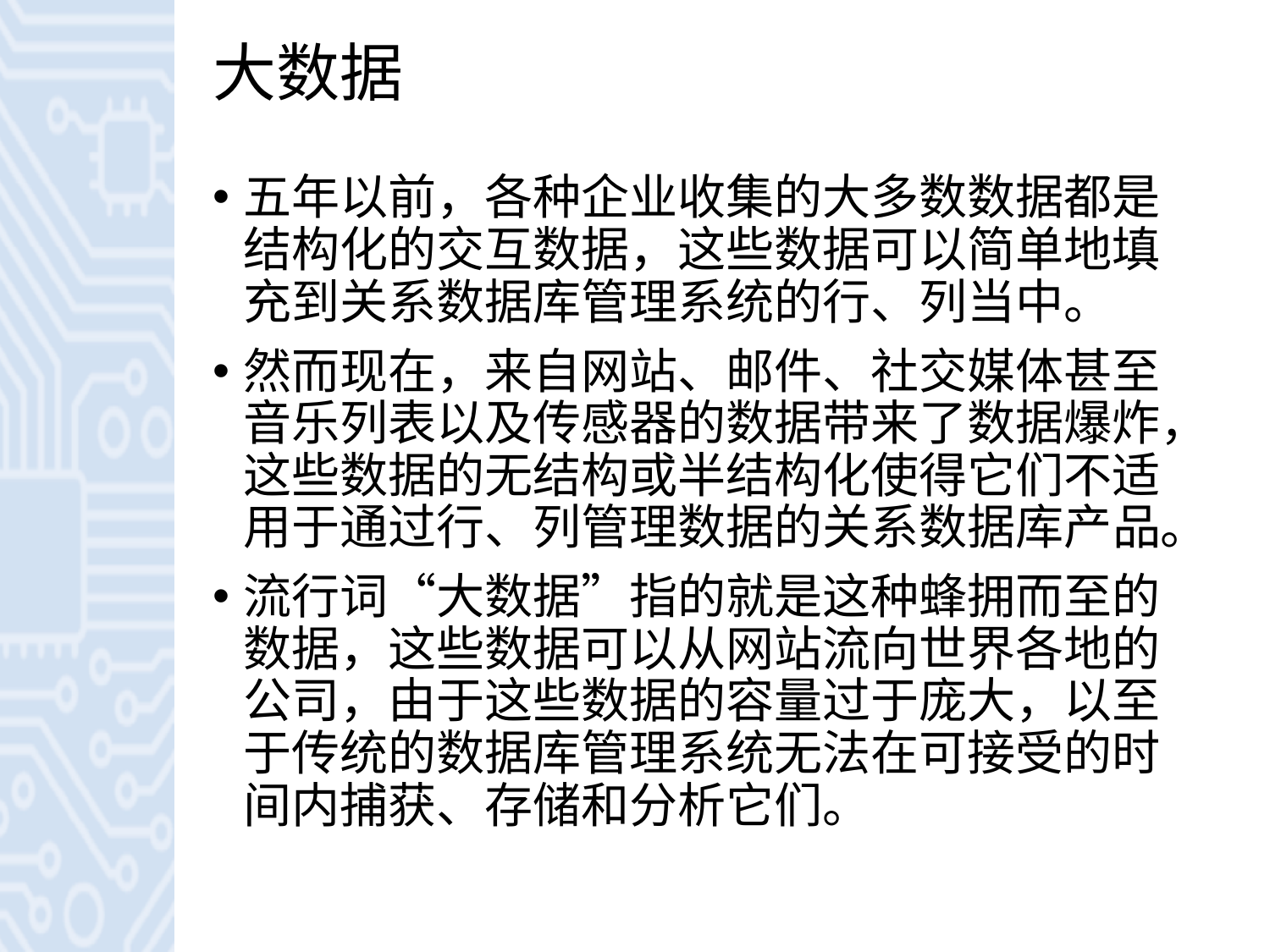

# 大数据
五年以前，各种企业收集的大多数数据都是结构化的交互数据，这些数据可以简单地填充到关系数据库管理系统的行、列当中。
然而现在，来自网站、邮件、社交媒体甚至音乐列表以及传感器的数据带来了数据爆炸，这些数据的无结构或半结构化使得它们不适用于通过行、列管理数据的关系数据库产品。
流行词“大数据”指的就是这种蜂拥而至的数据，这些数据可以从网站流向世界各地的公司，由于这些数据的容量过于庞大，以至于传统的数据库管理系统无法在可接受的时间内捕获、存储和分析它们。